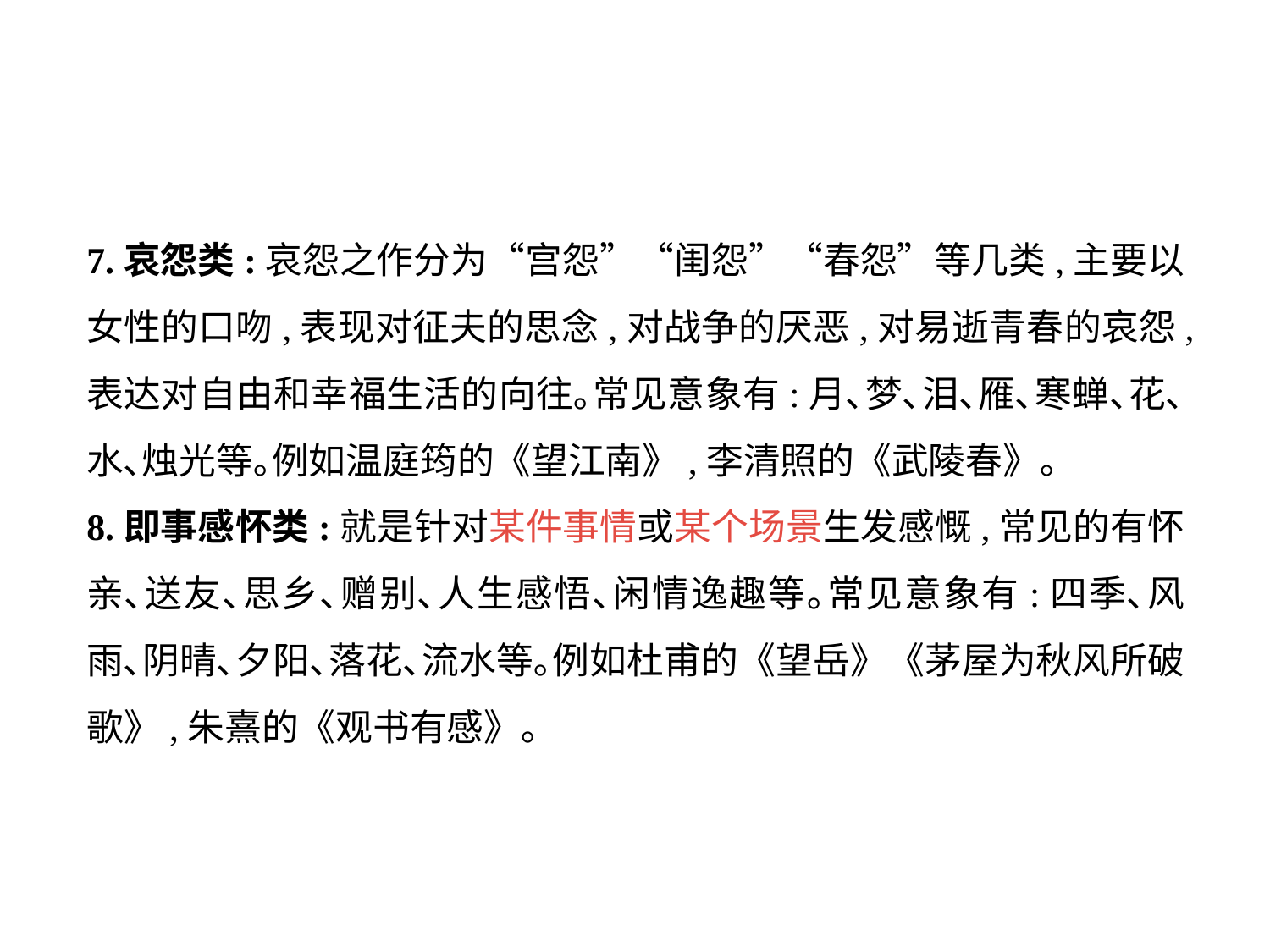

7.哀怨类:哀怨之作分为“宫怨”“闺怨”“春怨”等几类,主要以女性的口吻,表现对征夫的思念,对战争的厌恶,对易逝青春的哀怨,表达对自由和幸福生活的向往｡常见意象有:月､梦､泪､雁､寒蝉､花､水､烛光等｡例如温庭筠的《望江南》,李清照的《武陵春》｡
8.即事感怀类:就是针对某件事情或某个场景生发感慨,常见的有怀亲､送友､思乡､赠别､人生感悟､闲情逸趣等｡常见意象有:四季､风雨､阴晴､夕阳､落花､流水等｡例如杜甫的《望岳》《茅屋为秋风所破歌》,朱熹的《观书有感》｡